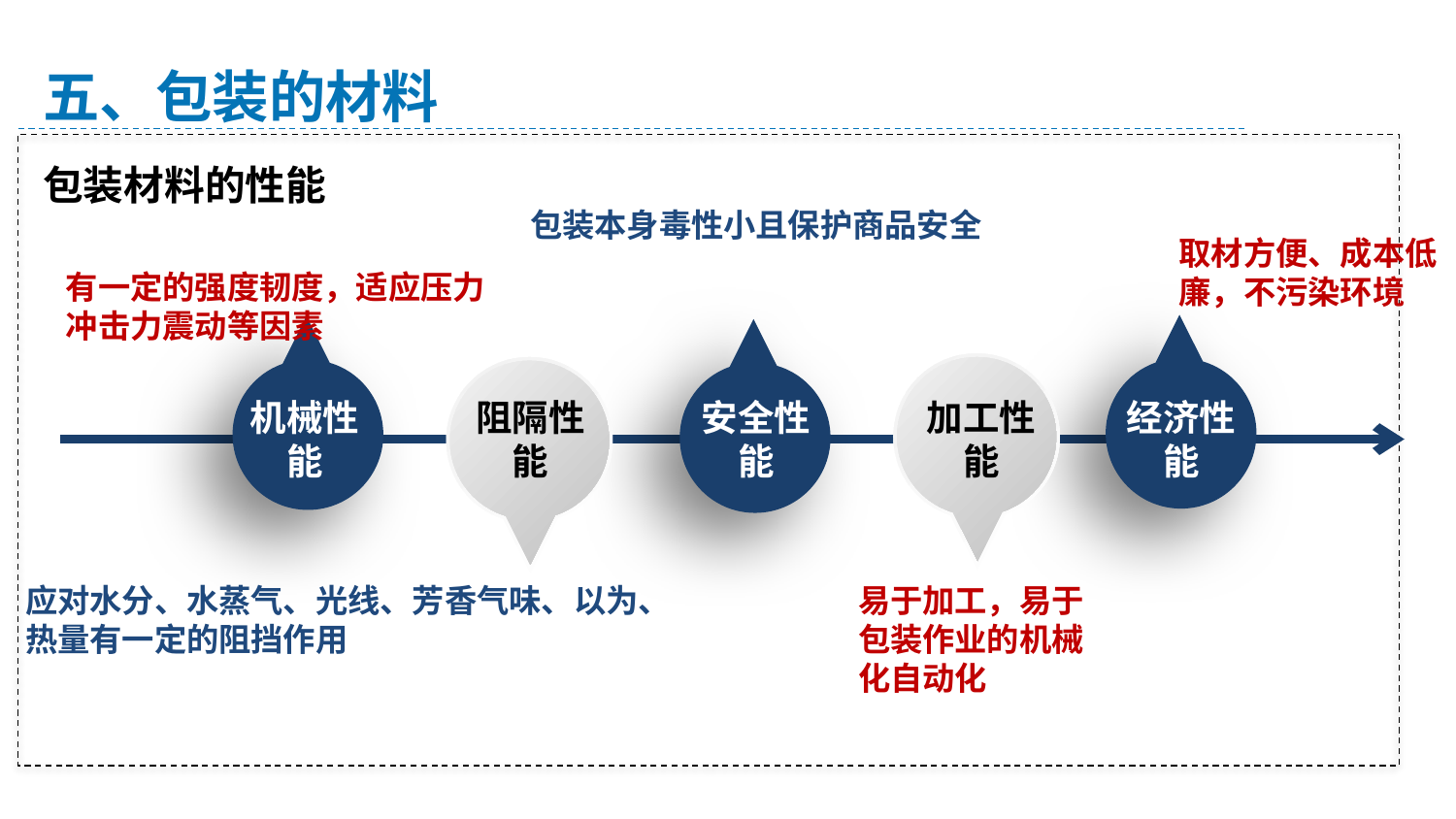

五、包装的材料

包装材料的性能
包装本身毒性小且保护商品安全
取材方便、成本低廉，不污染环境
有一定的强度韧度，适应压力冲击力震动等因素

机械性能
阻隔性能
安全性能
加工性能
经济性能
应对水分、水蒸气、光线、芳香气味、以为、热量有一定的阻挡作用

易于加工，易于包装作业的机械化自动化